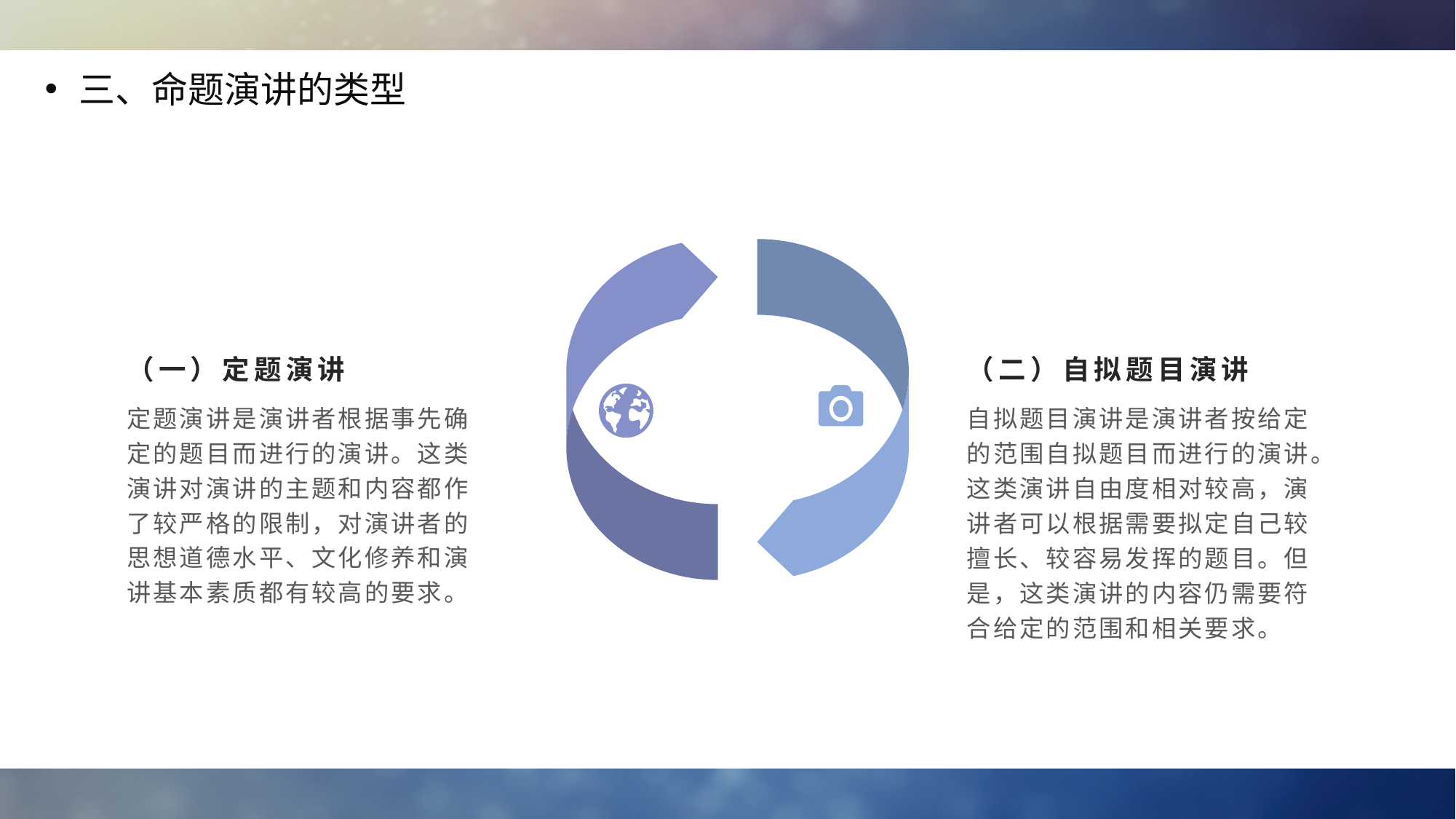

三、命题演讲的类型

（一）定题演讲
（二）自拟题目演讲

定题演讲是演讲者根据事先确定的题目而进行的演讲。这类演讲对演讲的主题和内容都作了较严格的限制，对演讲者的思想道德水平、文化修养和演讲基本素质都有较高的要求。
自拟题目演讲是演讲者按给定的范围自拟题目而进行的演讲。这类演讲自由度相对较高，演讲者可以根据需要拟定自己较擅长、较容易发挥的题目。但是，这类演讲的内容仍需要符合给定的范围和相关要求。